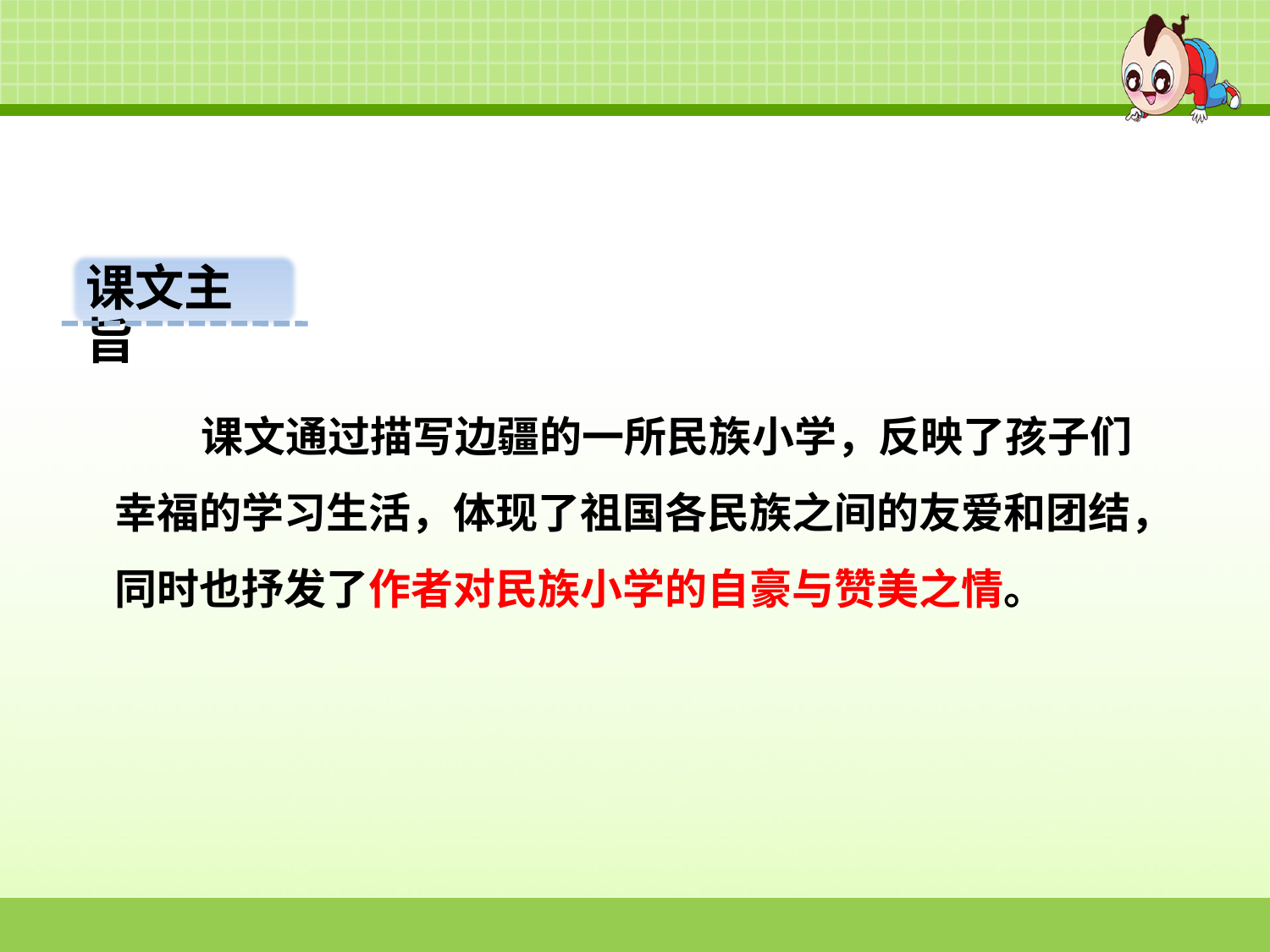

课文主旨

课文通过描写边疆的一所民族小学，反映了孩子们幸福的学习生活，体现了祖国各民族之间的友爱和团结，同时也抒发了作者对民族小学的自豪与赞美之情。